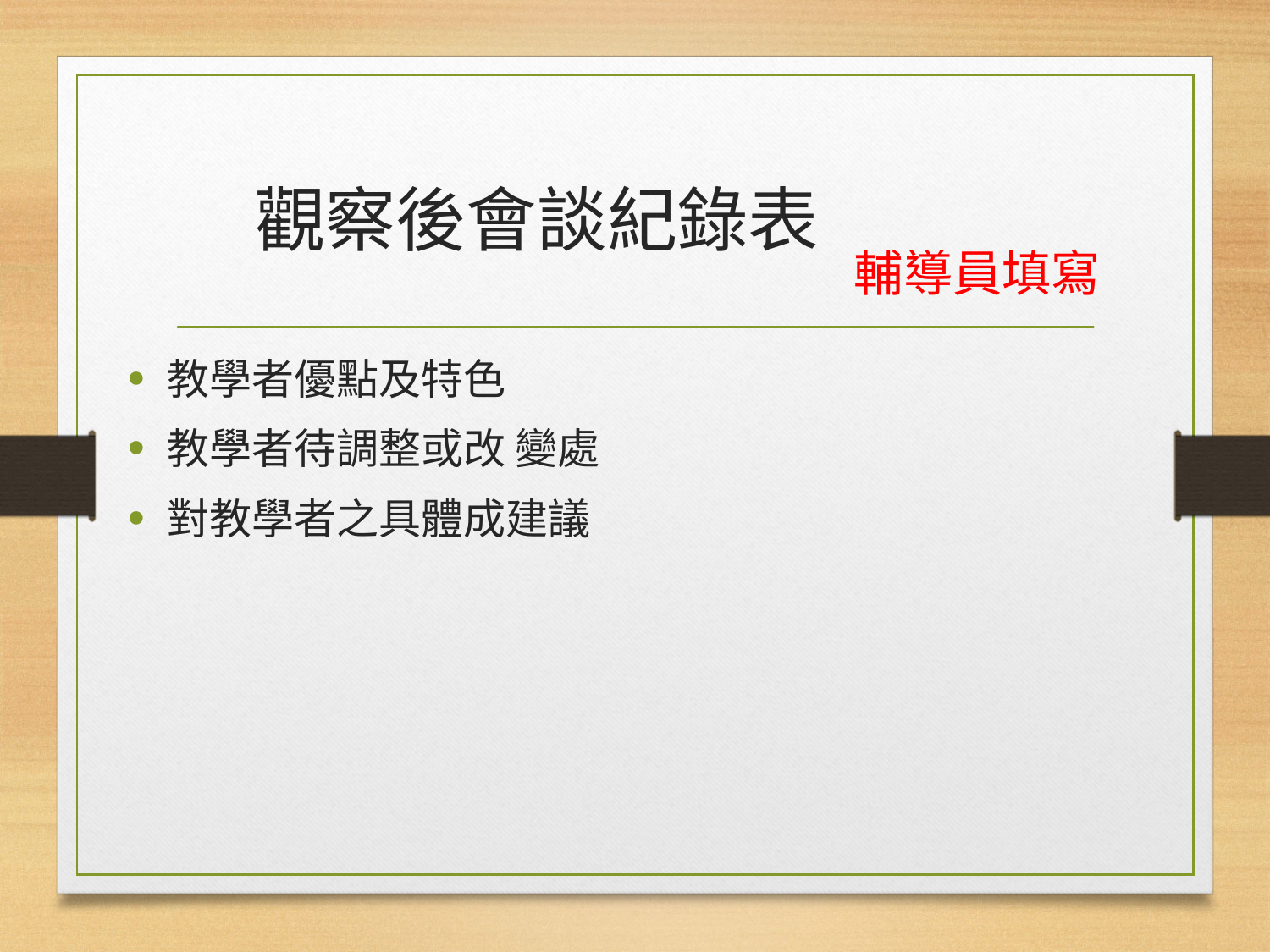

# 觀察後會談紀錄表
輔導員填寫
教學者優點及特色
教學者待調整或改 變處
對教學者之具體成建議